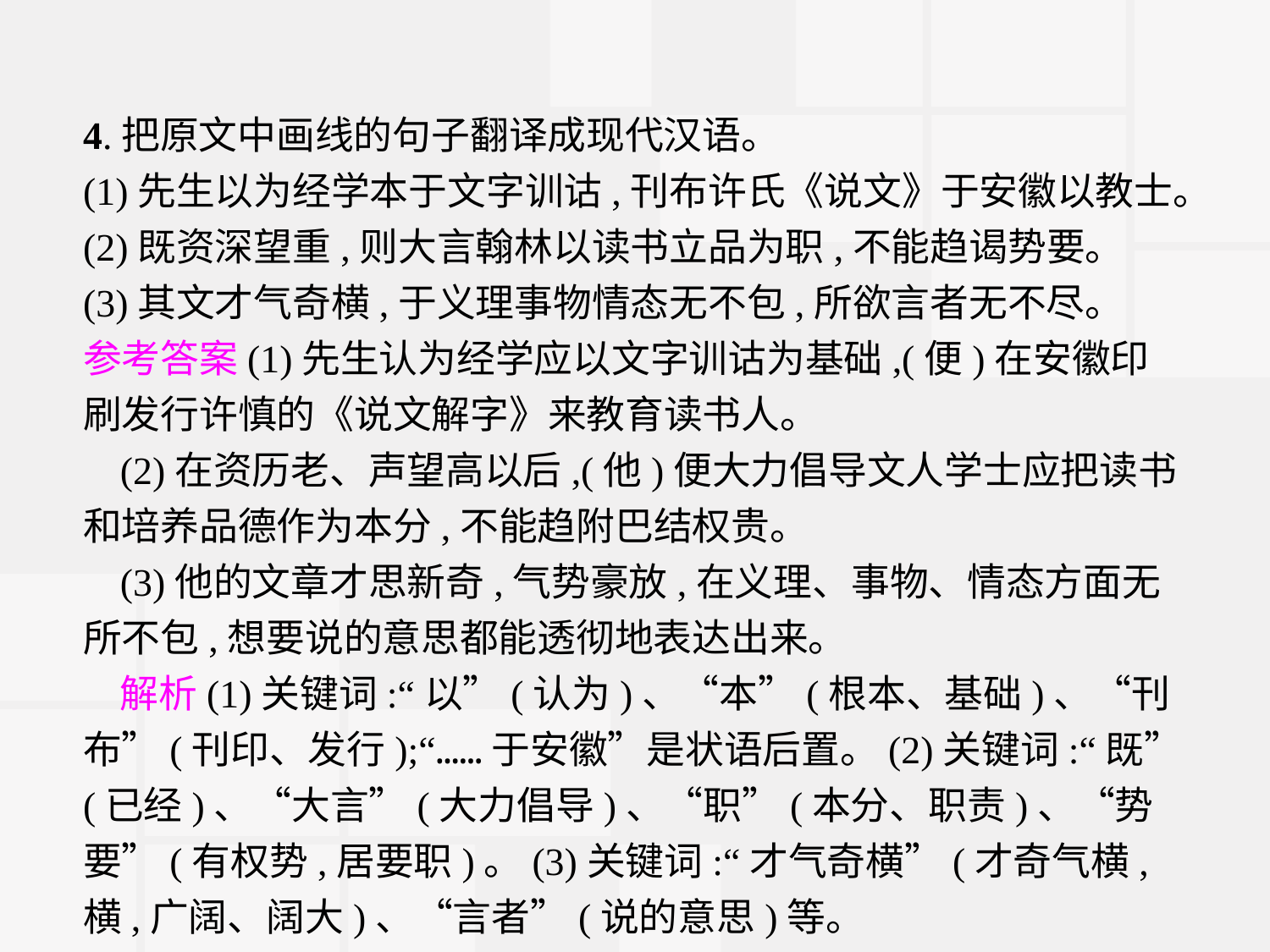

4.把原文中画线的句子翻译成现代汉语。
(1)先生以为经学本于文字训诂,刊布许氏《说文》于安徽以教士。
(2)既资深望重,则大言翰林以读书立品为职,不能趋谒势要。
(3)其文才气奇横,于义理事物情态无不包,所欲言者无不尽。
参考答案(1)先生认为经学应以文字训诂为基础,(便)在安徽印刷发行许慎的《说文解字》来教育读书人。
(2)在资历老、声望高以后,(他)便大力倡导文人学士应把读书和培养品德作为本分,不能趋附巴结权贵。
(3)他的文章才思新奇,气势豪放,在义理、事物、情态方面无所不包,想要说的意思都能透彻地表达出来。
解析(1)关键词:“以”(认为)、“本”(根本、基础)、“刊布”(刊印、发行);“……于安徽”是状语后置。(2)关键词:“既”(已经)、“大言”(大力倡导)、“职”(本分、职责)、“势要”(有权势,居要职)。(3)关键词:“才气奇横”(才奇气横,横,广阔、阔大)、“言者”(说的意思)等。